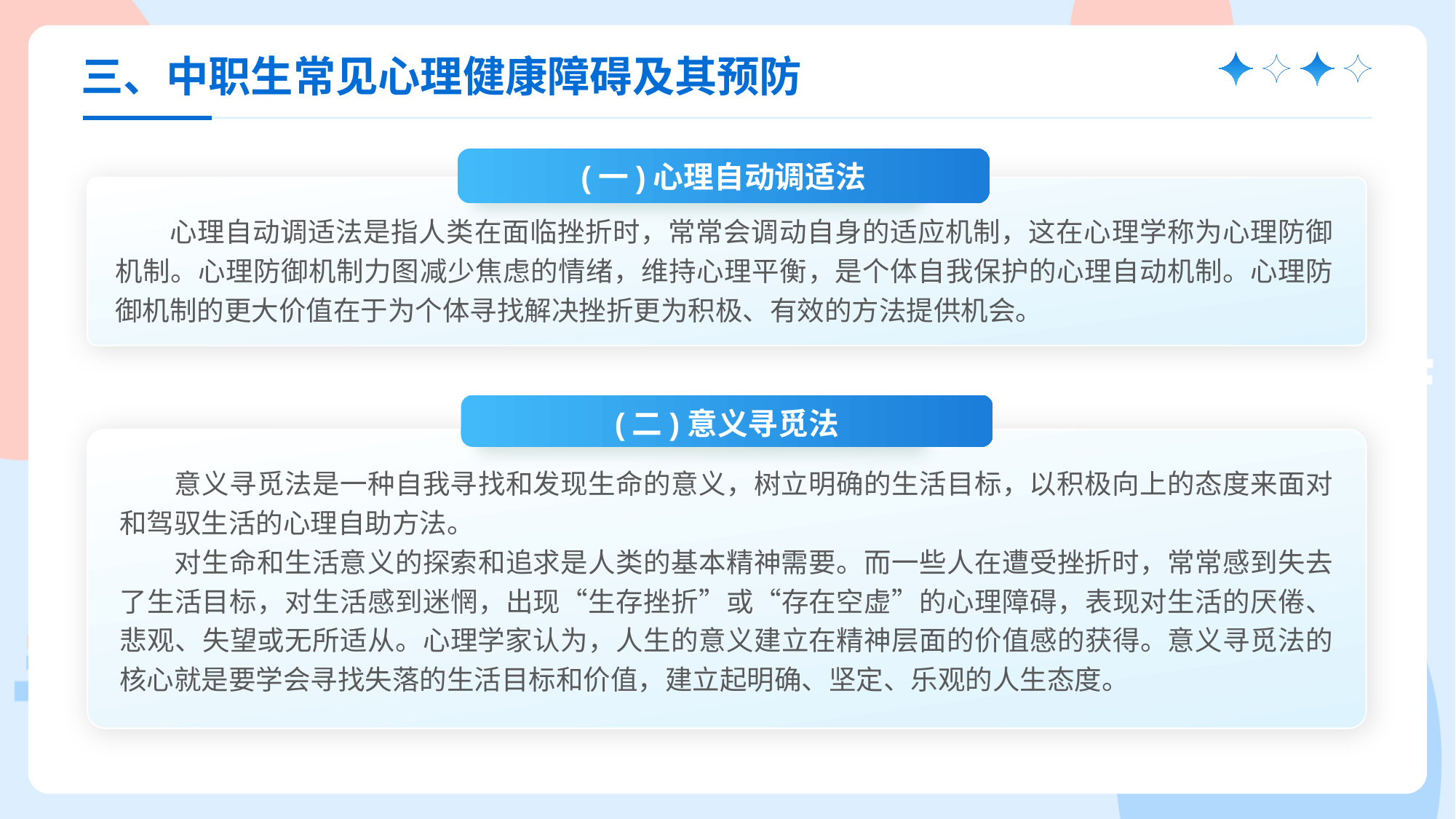

三、中职生常见心理健康障碍及其预防

(一)心理自动调适法

心理自动调适法是指人类在面临挫折时，常常会调动自身的适应机制，这在心理学称为心理防御机制。心理防御机制力图减少焦虑的情绪，维持心理平衡，是个体自我保护的心理自动机制。心理防御机制的更大价值在于为个体寻找解决挫折更为积极、有效的方法提供机会。

(二)意义寻觅法

意义寻觅法是一种自我寻找和发现生命的意义，树立明确的生活目标，以积极向上的态度来面对和驾驭生活的心理自助方法。
对生命和生活意义的探索和追求是人类的基本精神需要。而一些人在遭受挫折时，常常感到失去了生活目标，对生活感到迷惘，出现“生存挫折”或“存在空虚”的心理障碍，表现对生活的厌倦、悲观、失望或无所适从。心理学家认为，人生的意义建立在精神层面的价值感的获得。意义寻觅法的核心就是要学会寻找失落的生活目标和价值，建立起明确、坚定、乐观的人生态度。